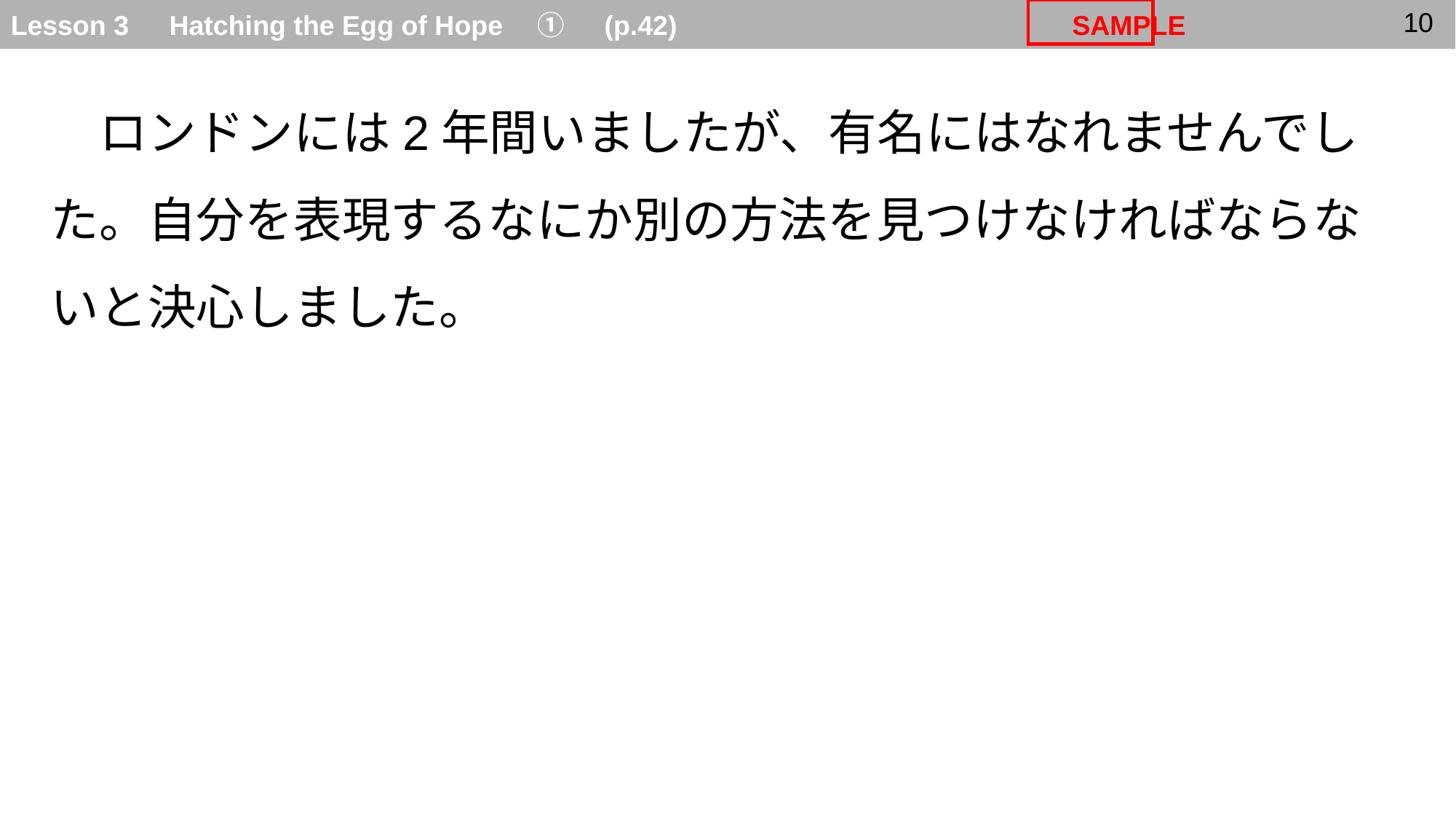

# ロンドンには2年間いましたが、有名にはなれませんでした。自分を表現するなにか別の方法を見つけなければならないと決心しました。